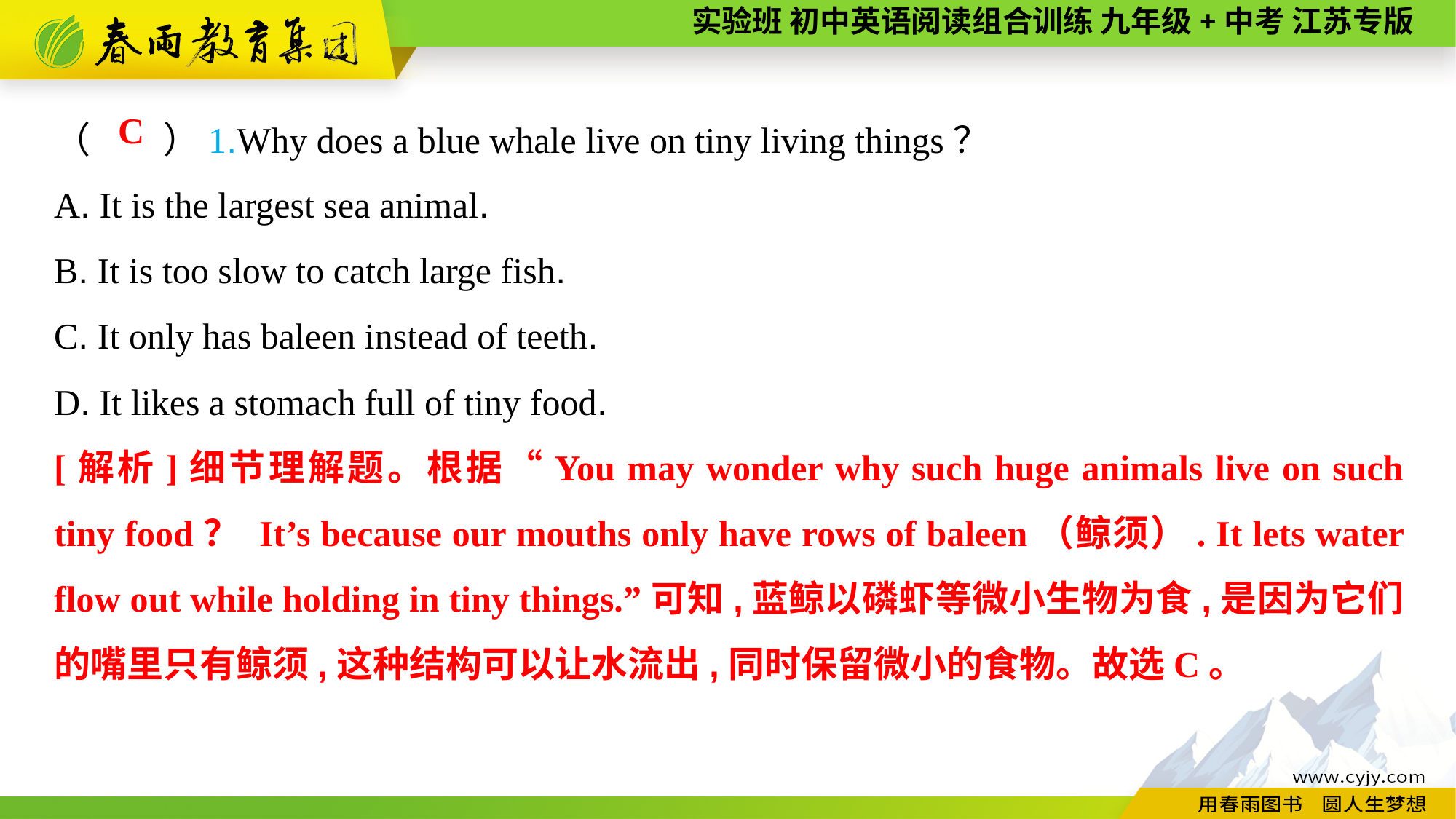

（　　）1.Why does a blue whale live on tiny living things？
A. It is the largest sea animal.
B. It is too slow to catch large fish.
C. It only has baleen instead of teeth.
D. It likes a stomach full of tiny food.
 C
[解析]细节理解题。根据“You may wonder why such huge animals live on such tiny food？ It’s because our mouths only have rows of baleen（鲸须）. It lets water flow out while holding in tiny things.”可知,蓝鲸以磷虾等微小生物为食,是因为它们的嘴里只有鲸须,这种结构可以让水流出,同时保留微小的食物。故选C。